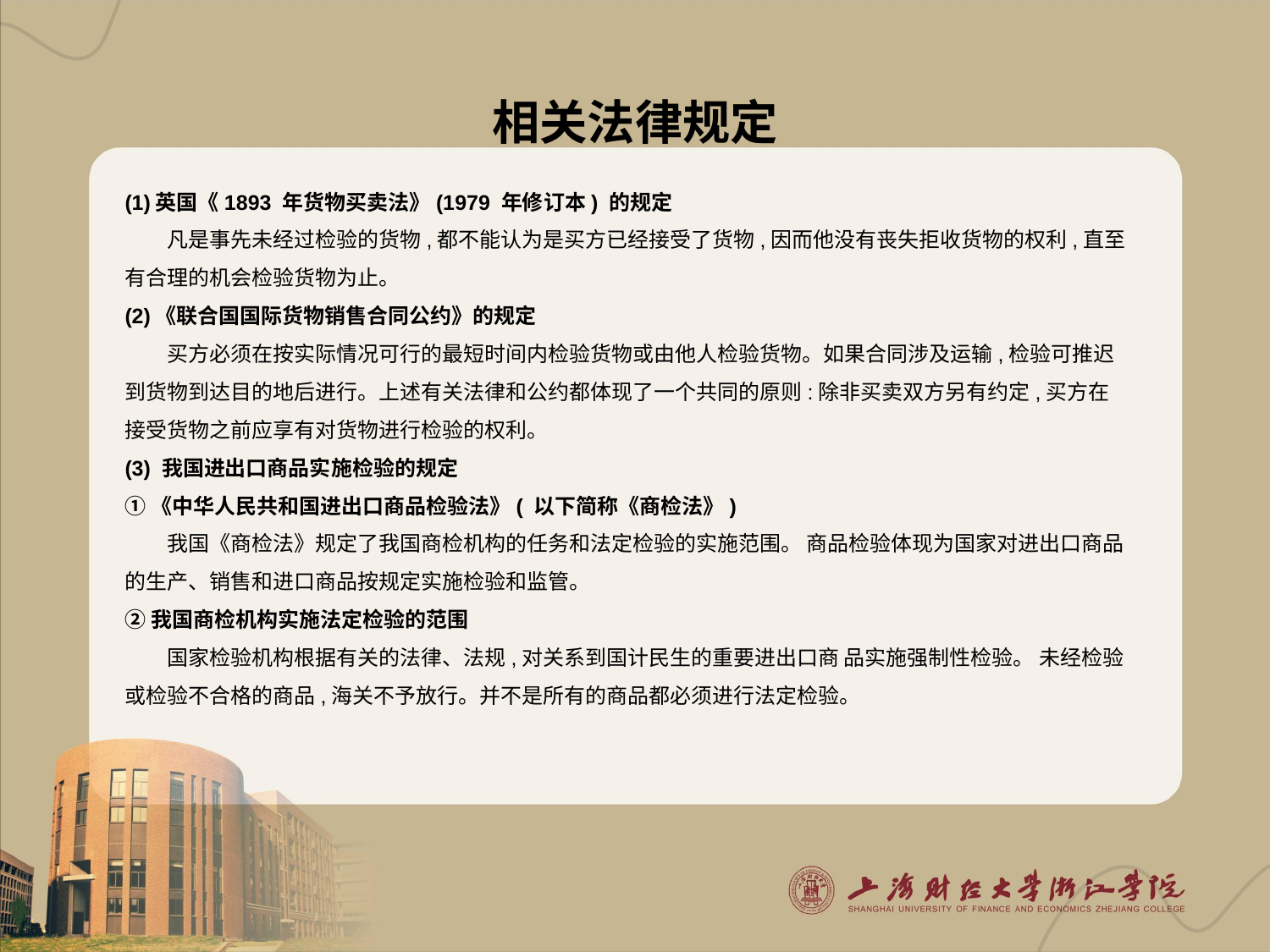

# 相关法律规定
(1)英国《1893 年货物买卖法》(1979 年修订本) 的规定
凡是事先未经过检验的货物,都不能认为是买方已经接受了货物,因而他没有丧失拒收货物的权利,直至有合理的机会检验货物为止。
(2)《联合国国际货物销售合同公约》的规定
买方必须在按实际情况可行的最短时间内检验货物或由他人检验货物。如果合同涉及运输,检验可推迟到货物到达目的地后进行。上述有关法律和公约都体现了一个共同的原则:除非买卖双方另有约定,买方在接受货物之前应享有对货物进行检验的权利。
(3) 我国进出口商品实施检验的规定
①《中华人民共和国进出口商品检验法》( 以下简称《商检法》)
我国《商检法》规定了我国商检机构的任务和法定检验的实施范围。 商品检验体现为国家对进出口商品的生产、销售和进口商品按规定实施检验和监管。
②我国商检机构实施法定检验的范围
国家检验机构根据有关的法律、法规,对关系到国计民生的重要进出口商 品实施强制性检验。 未经检验或检验不合格的商品,海关不予放行。并不是所有的商品都必须进行法定检验。